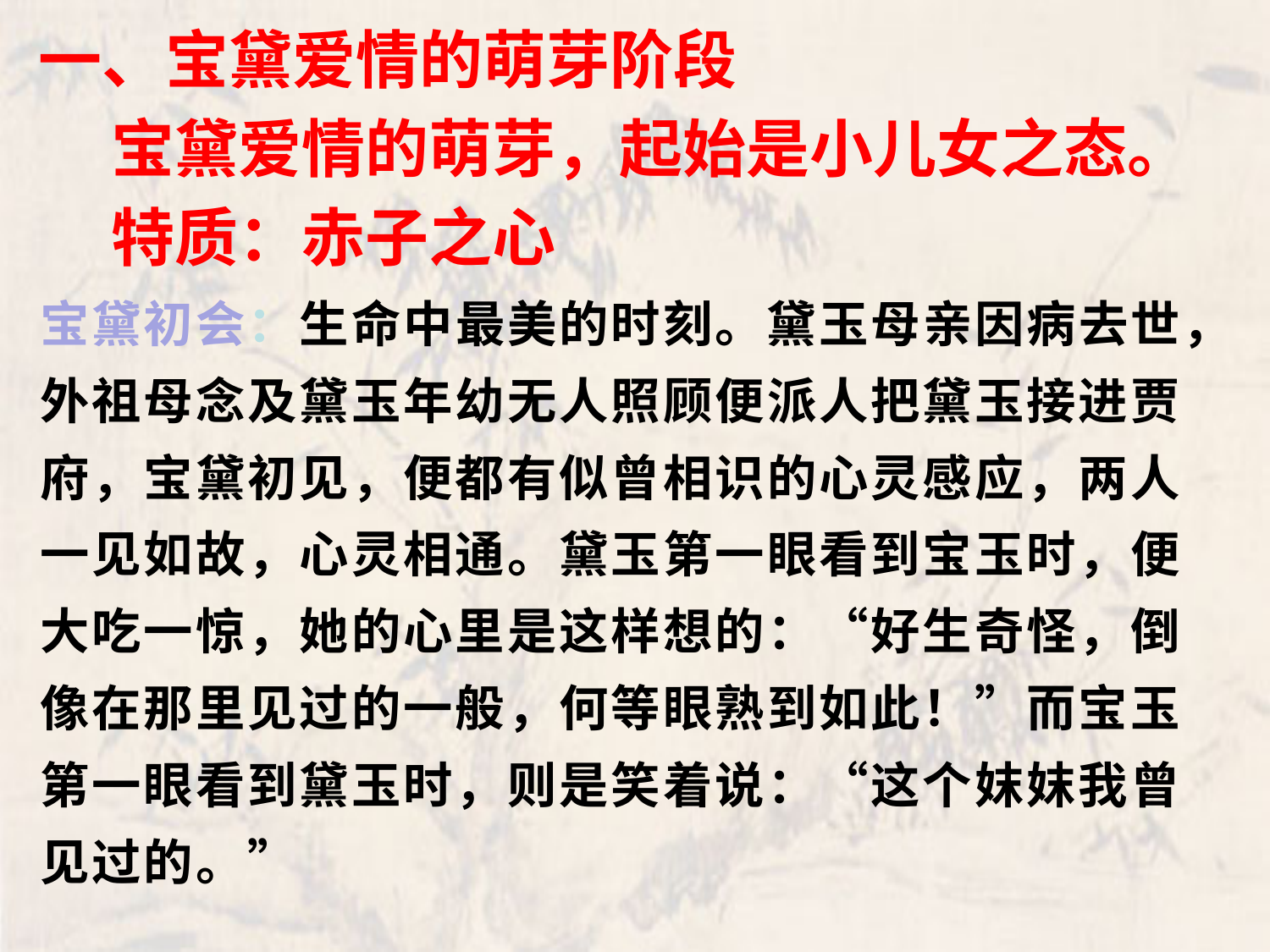

一、宝黛爱情的萌芽阶段
    宝黛爱情的萌芽，起始是小儿女之态。
    特质：赤子之心

宝黛初会：生命中最美的时刻。黛玉母亲因病去世，外祖母念及黛玉年幼无人照顾便派人把黛玉接进贾府，宝黛初见，便都有似曾相识的心灵感应，两人一见如故，心灵相通。黛玉第一眼看到宝玉时，便大吃一惊，她的心里是这样想的：“好生奇怪，倒像在那里见过的一般，何等眼熟到如此！”而宝玉第一眼看到黛玉时，则是笑着说：“这个妺妺我曾见过的。”